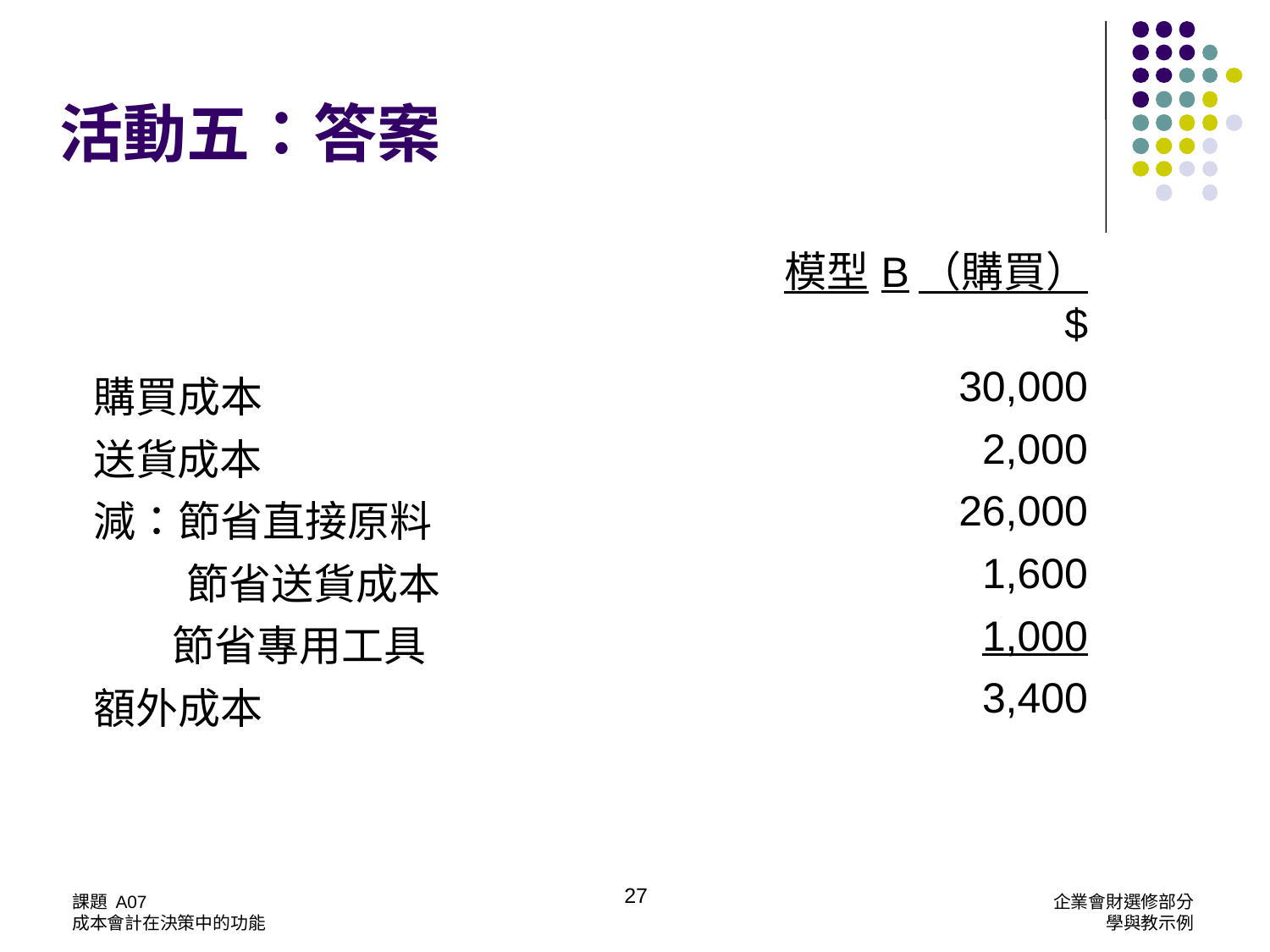

活動五：答案

|  | 模型B（購買） |
| --- | --- |
|  | $ |
| 購買成本 | 30,000 |
| 送貨成本 | 2,000 |
| 減：節省直接原料 | 26,000 |
| 節省送貨成本 | 1,600 |
| 節省專用工具 | 1,000 |
| 額外成本 | 3,400 |

27